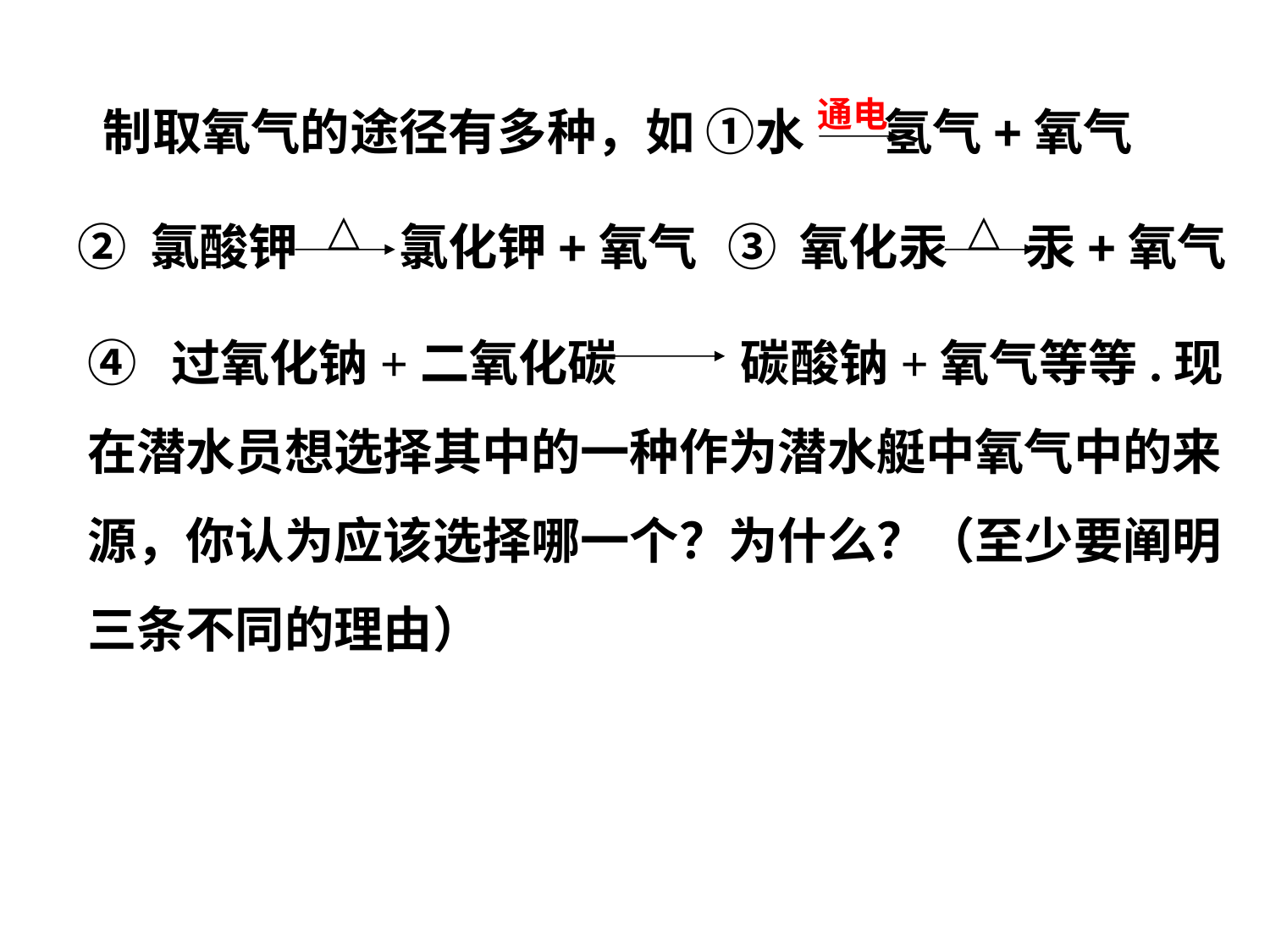

通电
制取氧气的途径有多种，如 ①水       氢气+氧气

△
② 氯酸钾         氯化钾+氧气

△
③ 氧化汞       汞+氧气

④  过氧化钠+二氧化碳           碳酸钠+氧气等等.现在潜水员想选择其中的一种作为潜水艇中氧气中的来源，你认为应该选择哪一个？为什么？（至少要阐明三条不同的理由）